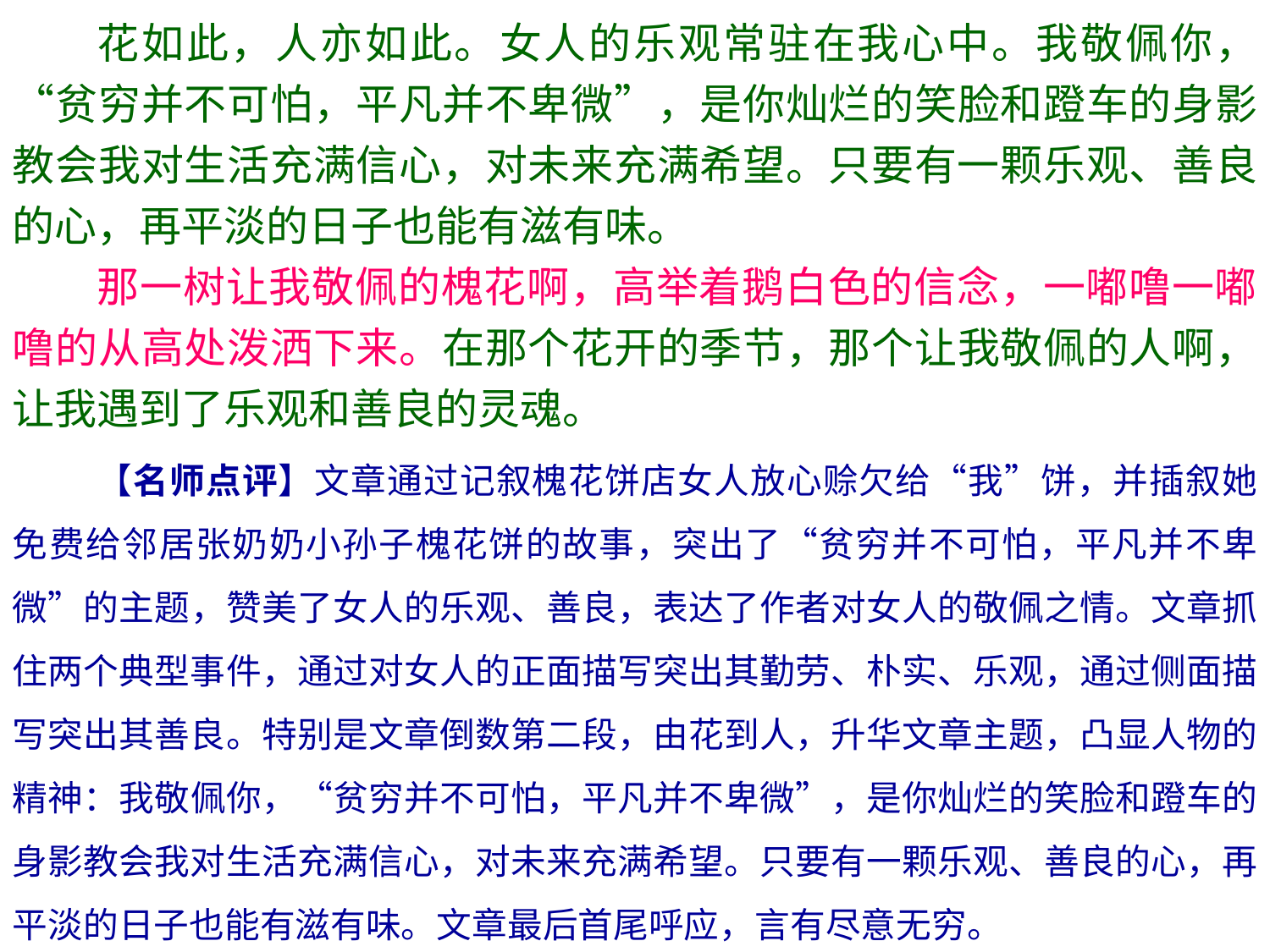

花如此，人亦如此。女人的乐观常驻在我心中。我敬佩你，“贫穷并不可怕，平凡并不卑微”，是你灿烂的笑脸和蹬车的身影教会我对生活充满信心，对未来充满希望。只要有一颗乐观、善良的心，再平淡的日子也能有滋有味。
那一树让我敬佩的槐花啊，高举着鹅白色的信念，一嘟噜一嘟噜的从高处泼洒下来。在那个花开的季节，那个让我敬佩的人啊，让我遇到了乐观和善良的灵魂。
【名师点评】文章通过记叙槐花饼店女人放心赊欠给“我”饼，并插叙她免费给邻居张奶奶小孙子槐花饼的故事，突出了“贫穷并不可怕，平凡并不卑微”的主题，赞美了女人的乐观、善良，表达了作者对女人的敬佩之情。文章抓住两个典型事件，通过对女人的正面描写突出其勤劳、朴实、乐观，通过侧面描写突出其善良。特别是文章倒数第二段，由花到人，升华文章主题，凸显人物的精神：我敬佩你，“贫穷并不可怕，平凡并不卑微”，是你灿烂的笑脸和蹬车的身影教会我对生活充满信心，对未来充满希望。只要有一颗乐观、善良的心，再平淡的日子也能有滋有味。文章最后首尾呼应，言有尽意无穷。